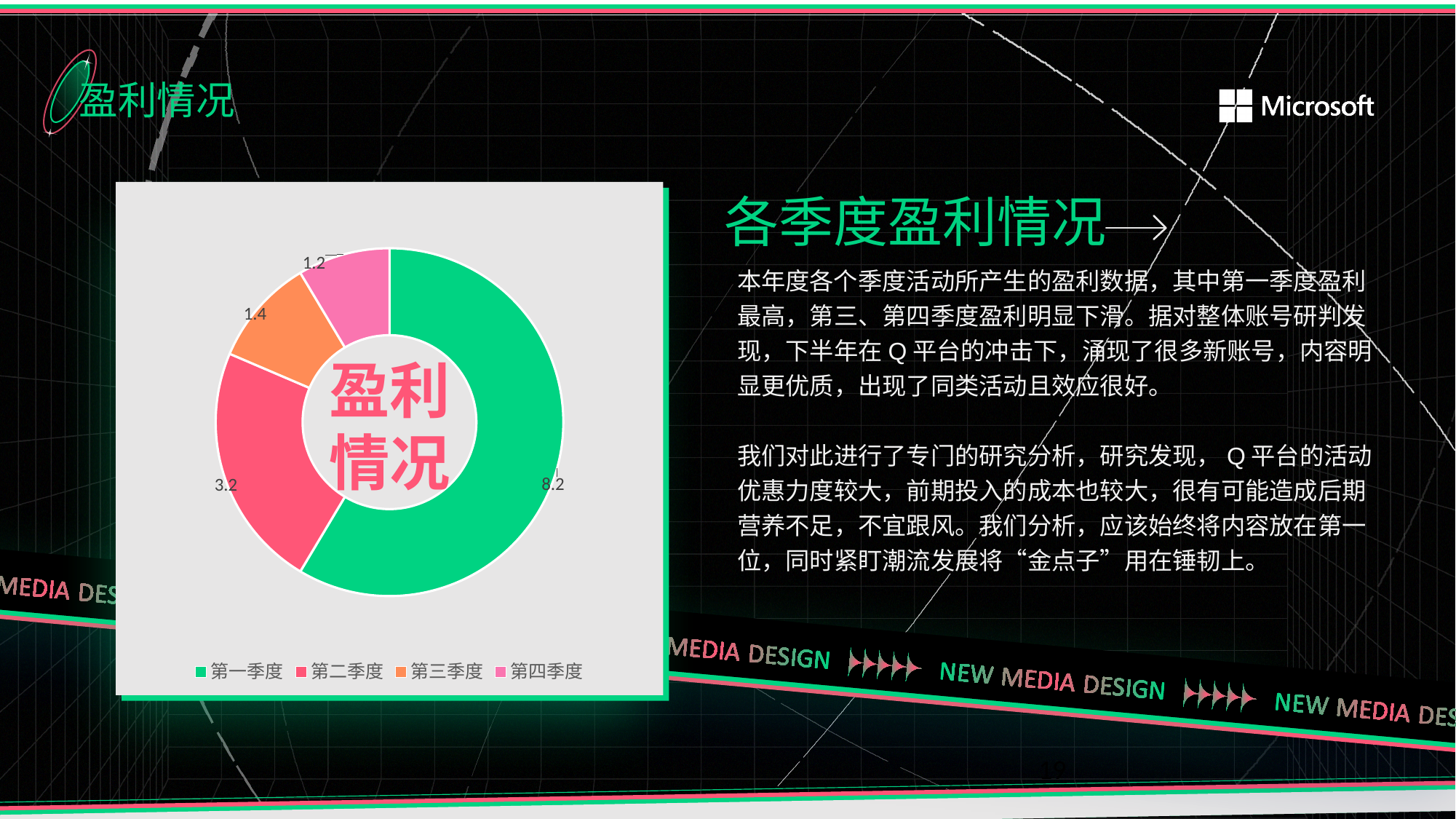

盈利情况

各季度盈利情况

### Chart

| Category | 销售额 |
|---|---|
| 第一季度 | 8.2 |
| 第二季度 | 3.2 |
| 第三季度 | 1.4 |
| 第四季度 | 1.2 |
本年度各个季度活动所产生的盈利数据，其中第一季度盈利
最高，第三、第四季度盈利明显下滑。据对整体账号研判发现，下半年在Q平台的冲击下，涌现了很多新账号，内容明显更优质，出现了同类活动且效应很好。

我们对此进行了专门的研究分析，研究发现，Q平台的活动优惠力度较大，前期投入的成本也较大，很有可能造成后期营养不足，不宜跟风。我们分析，应该始终将内容放在第一位，同时紧盯潮流发展将“金点子”用在锤韧上。
盈利
情况

19